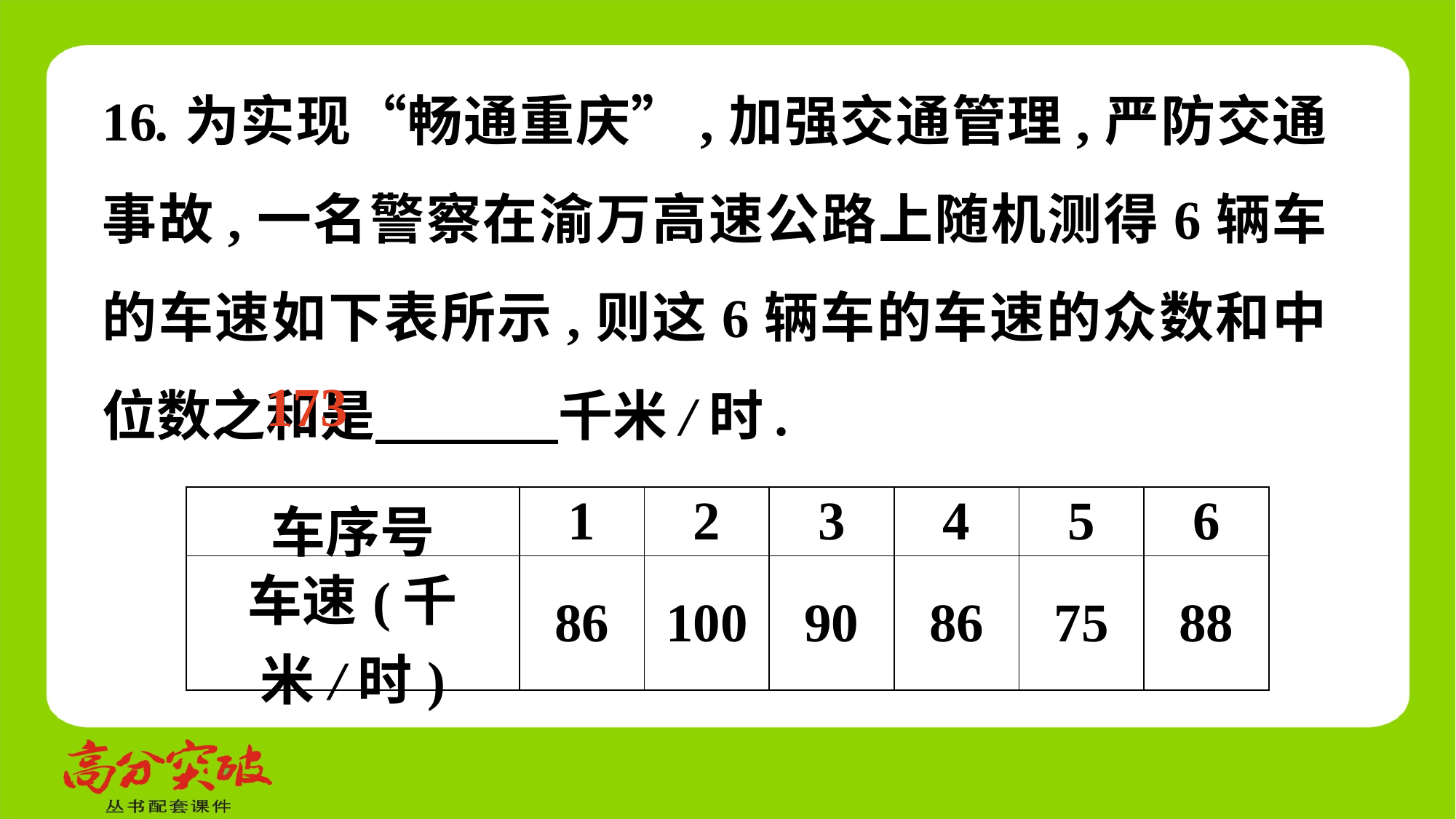

16.为实现“畅通重庆”,加强交通管理,严防交通事故,一名警察在渝万高速公路上随机测得6辆车的车速如下表所示,则这6辆车的车速的众数和中位数之和是　      　千米/时.
173
| 车序号 | 1 | 2 | 3 | 4 | 5 | 6 |
| --- | --- | --- | --- | --- | --- | --- |
| 车速(千米/时) | 86 | 100 | 90 | 86 | 75 | 88 |